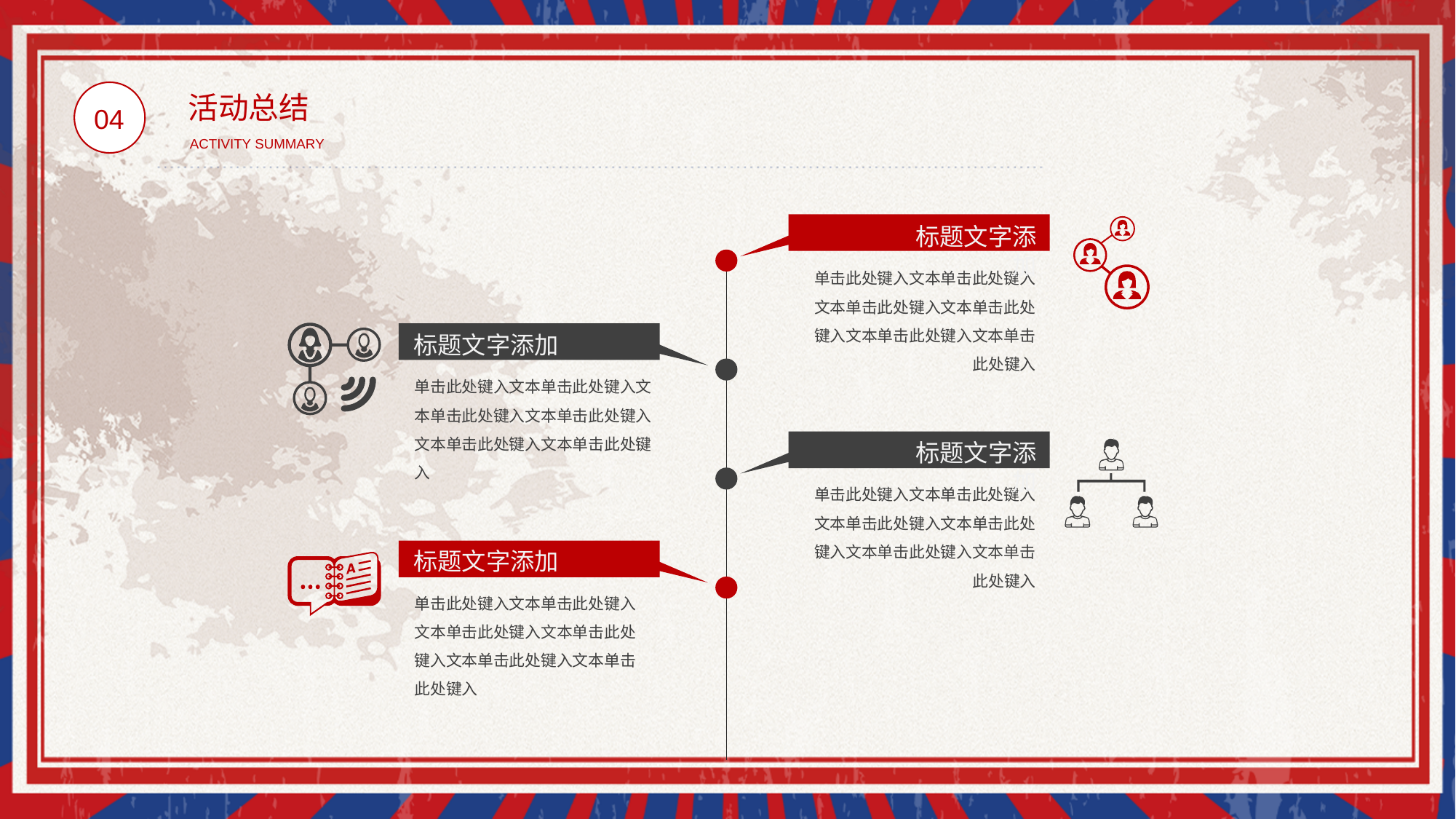

BY YUSHEN

活动总结
04
ACTIVITY SUMMARY

标题文字添加
单击此处键入文本单击此处键入文本单击此处键入文本单击此处键入文本单击此处键入文本单击此处键入

标题文字添加
单击此处键入文本单击此处键入文本单击此处键入文本单击此处键入文本单击此处键入文本单击此处键入

标题文字添加
单击此处键入文本单击此处键入文本单击此处键入文本单击此处键入文本单击此处键入文本单击此处键入

标题文字添加
单击此处键入文本单击此处键入文本单击此处键入文本单击此处键入文本单击此处键入文本单击此处键入